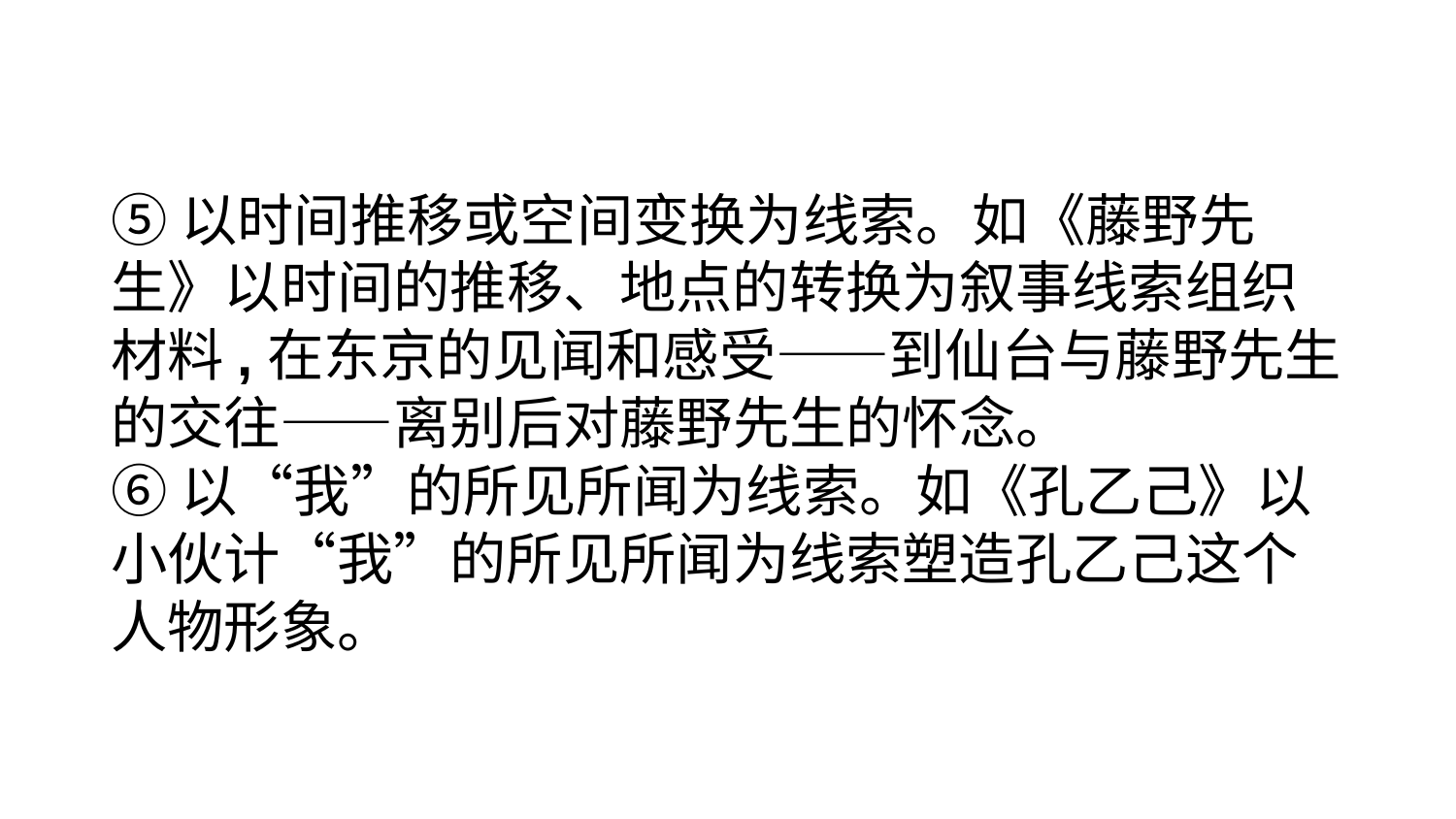

⑤以时间推移或空间变换为线索。如《藤野先生》以时间的推移、地点的转换为叙事线索组织材料,在东京的见闻和感受——到仙台与藤野先生的交往——离别后对藤野先生的怀念。
⑥以“我”的所见所闻为线索。如《孔乙己》以小伙计“我”的所见所闻为线索塑造孔乙己这个人物形象。